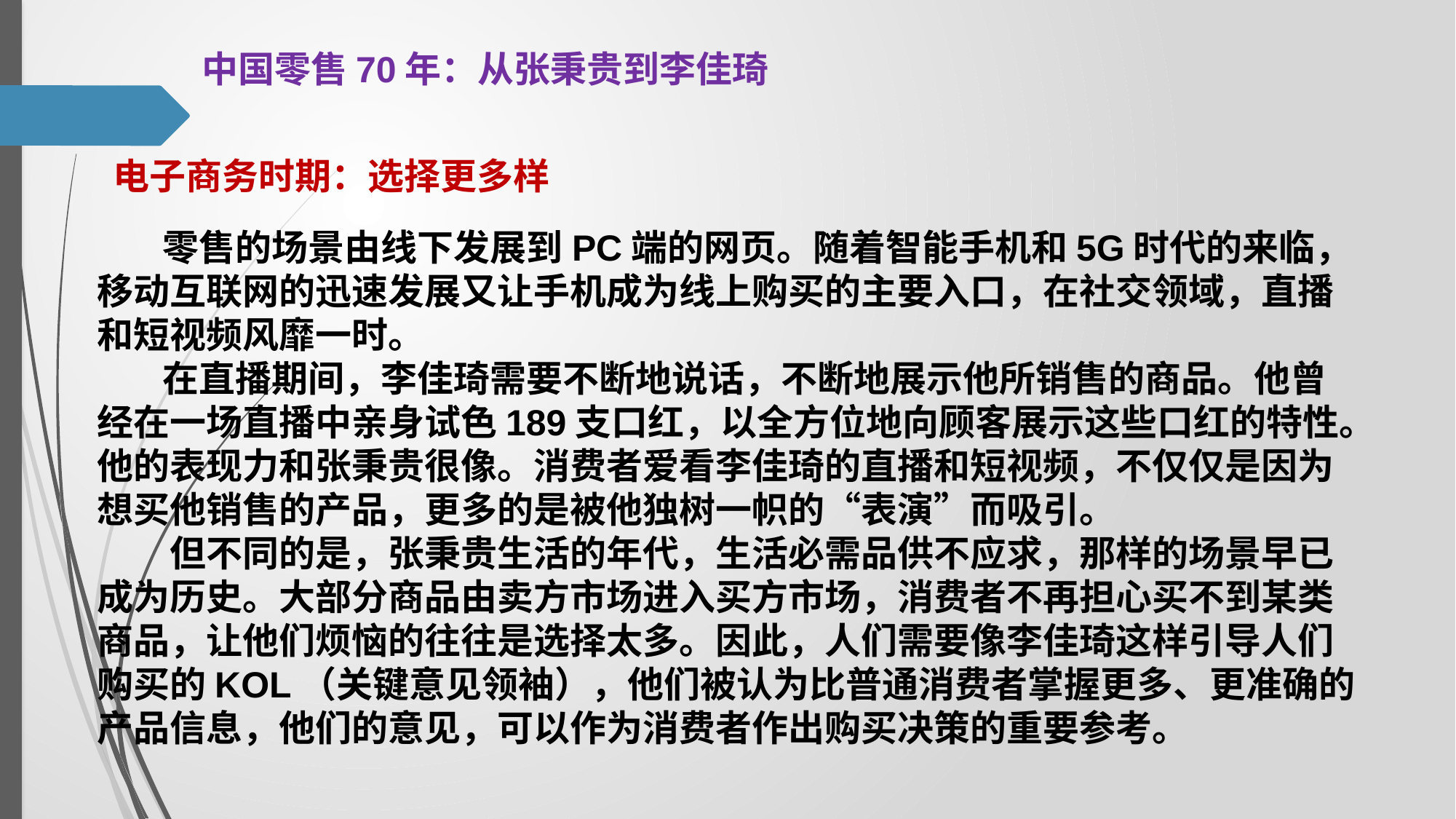

中国零售70年：从张秉贵到李佳琦
电子商务时期：选择更多样
       零售的场景由线下发展到PC端的网页。随着智能手机和5G时代的来临，移动互联网的迅速发展又让手机成为线上购买的主要入口，在社交领域，直播和短视频风靡一时。
       在直播期间，李佳琦需要不断地说话，不断地展示他所销售的商品。他曾经在一场直播中亲身试色189支口红，以全方位地向顾客展示这些口红的特性。他的表现力和张秉贵很像。消费者爱看李佳琦的直播和短视频，不仅仅是因为想买他销售的产品，更多的是被他独树一帜的“表演”而吸引。
　　但不同的是，张秉贵生活的年代，生活必需品供不应求，那样的场景早已成为历史。大部分商品由卖方市场进入买方市场，消费者不再担心买不到某类商品，让他们烦恼的往往是选择太多。因此，人们需要像李佳琦这样引导人们购买的KOL（关键意见领袖），他们被认为比普通消费者掌握更多、更准确的产品信息，他们的意见，可以作为消费者作出购买决策的重要参考。